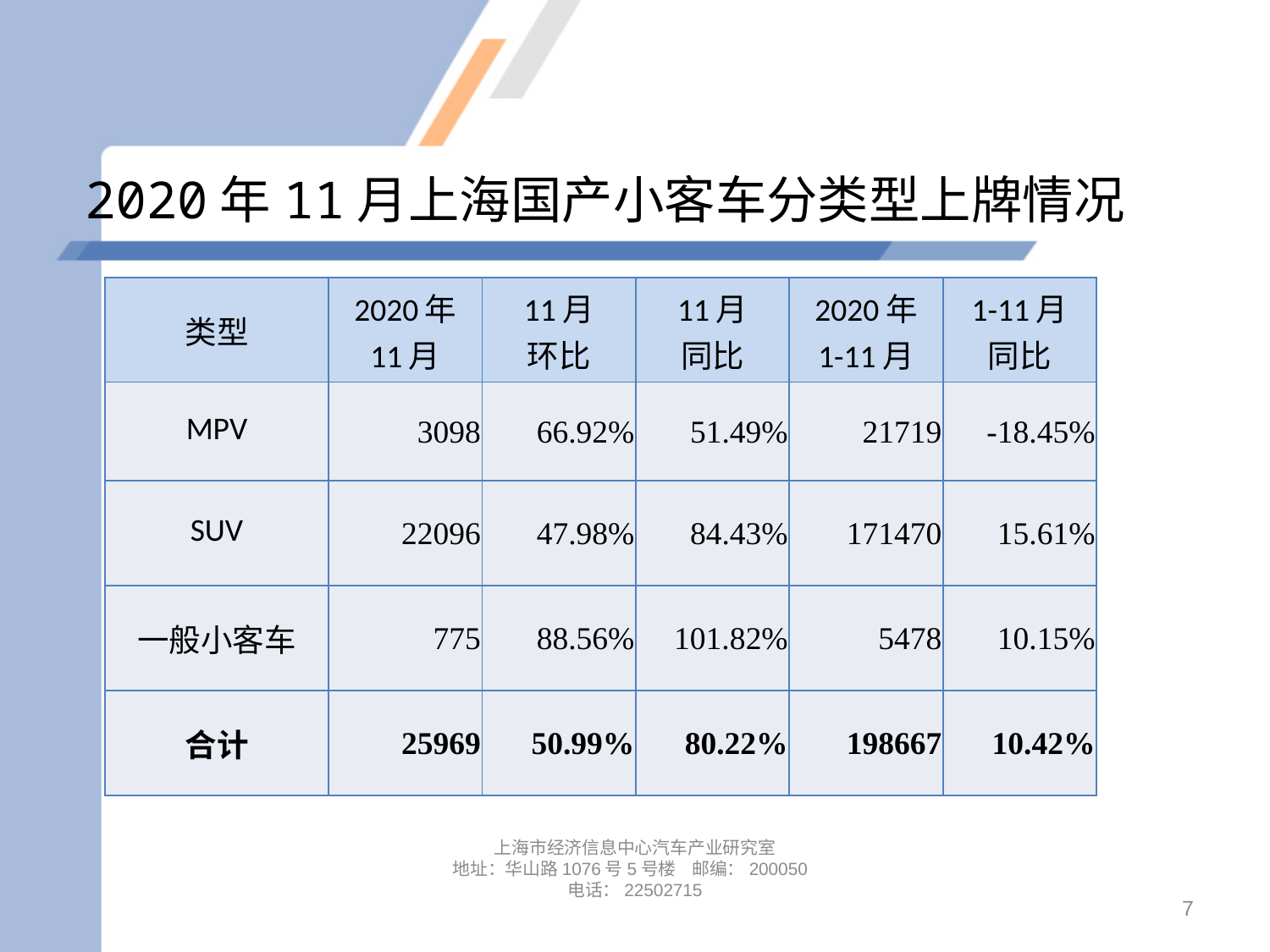

# 2020年11月上海国产小客车分类型上牌情况
| 类型 | 2020年 11月 | 11月 环比 | 11月 同比 | 2020年 1-11月 | 1-11月 同比 |
| --- | --- | --- | --- | --- | --- |
| MPV | 3098 | 66.92% | 51.49% | 21719 | -18.45% |
| SUV | 22096 | 47.98% | 84.43% | 171470 | 15.61% |
| 一般小客车 | 775 | 88.56% | 101.82% | 5478 | 10.15% |
| 合计 | 25969 | 50.99% | 80.22% | 198667 | 10.42% |
上海市经济信息中心汽车产业研究室
地址：华山路1076号5号楼    邮编：200050
电话：22502715

7